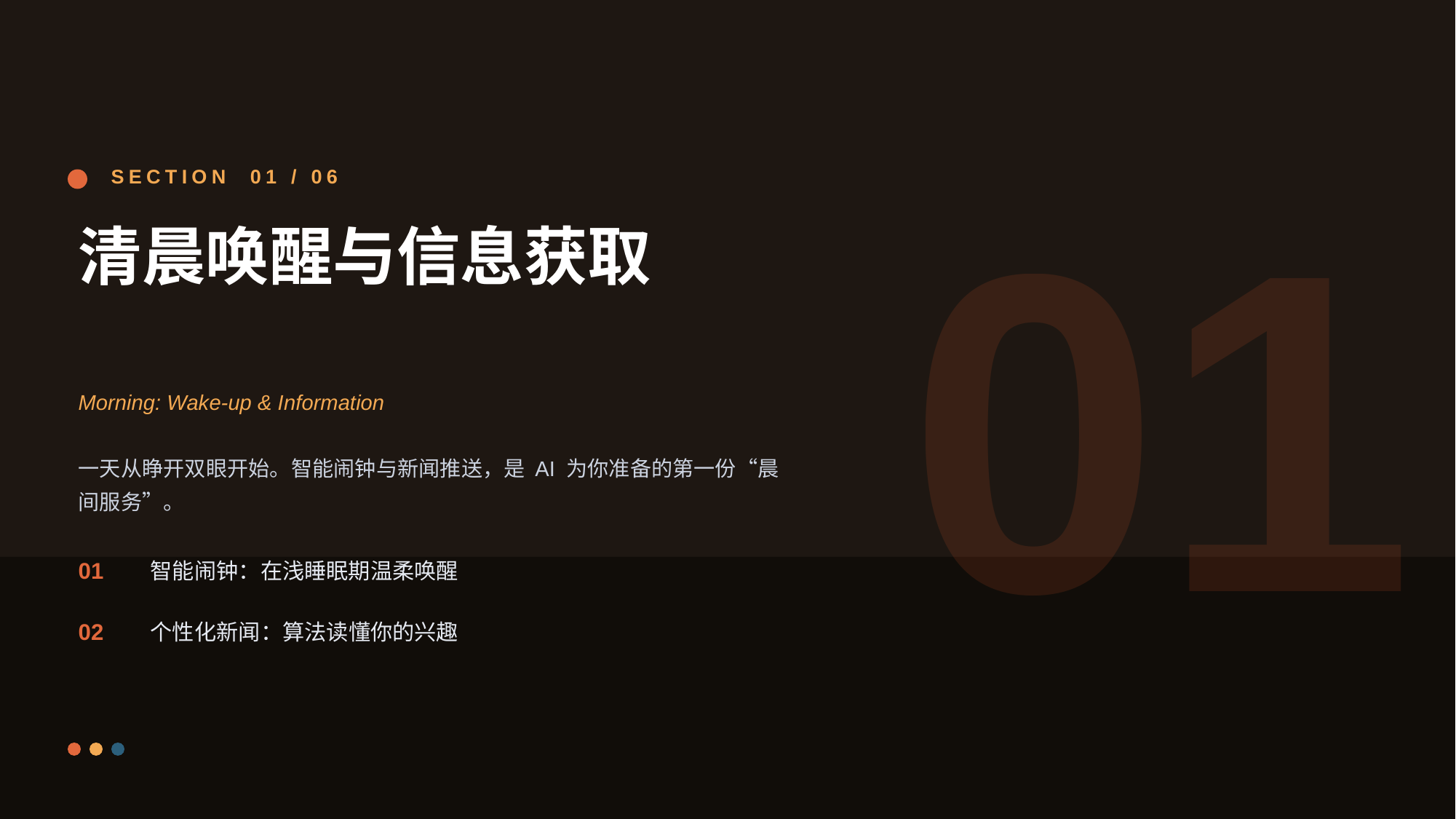

01
SECTION  01 / 06

清晨唤醒与信息获取
Morning: Wake-up & Information
一天从睁开双眼开始。智能闹钟与新闻推送，是 AI 为你准备的第一份“晨间服务”。
01
智能闹钟：在浅睡眠期温柔唤醒

02
个性化新闻：算法读懂你的兴趣